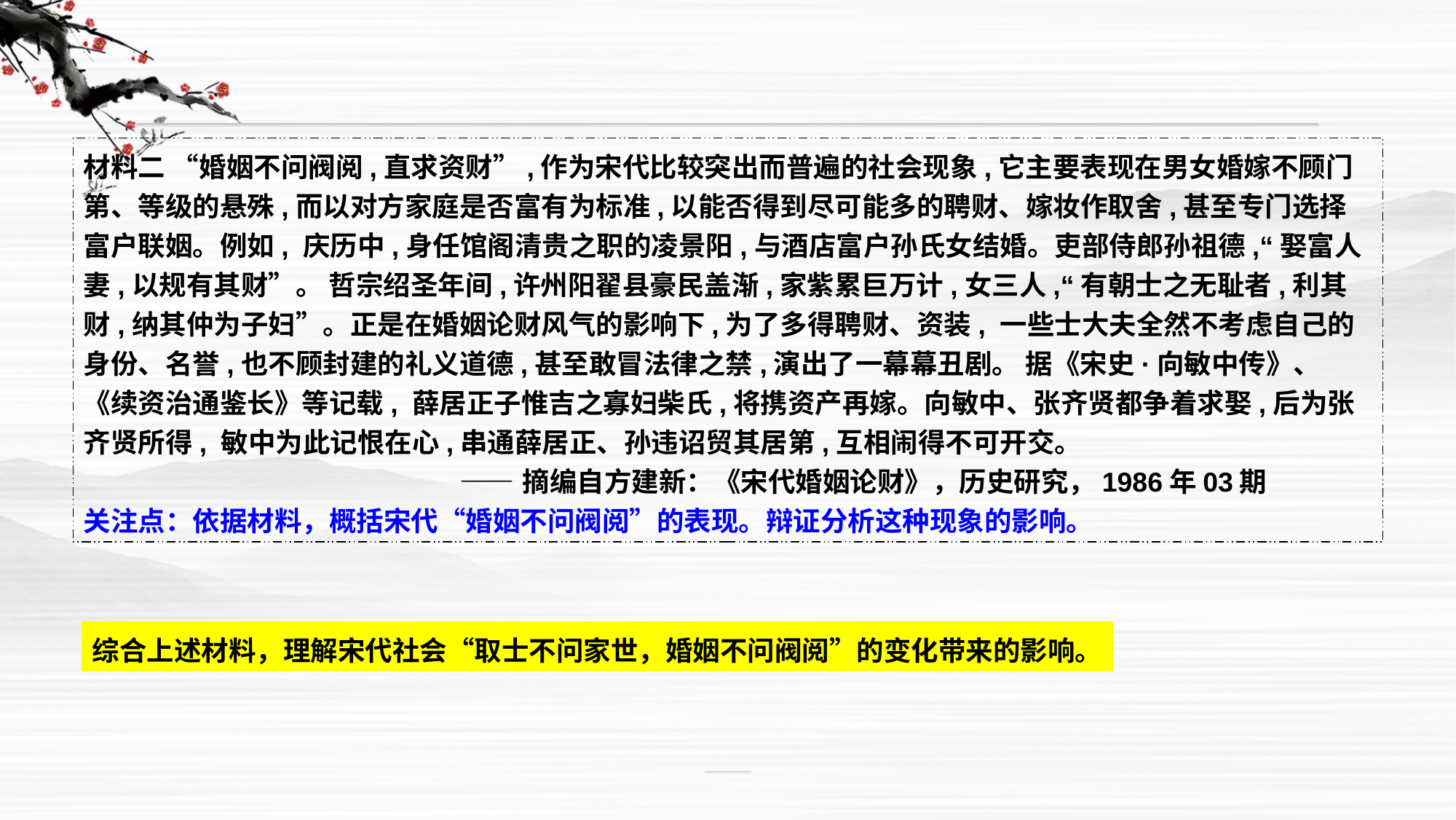

材料二 “婚姻不问阀阅,直求资财”,作为宋代比较突出而普遍的社会现象,它主要表现在男女婚嫁不顾门第、等级的悬殊,而以对方家庭是否富有为标准,以能否得到尽可能多的聘财、嫁妆作取舍,甚至专门选择富户联姻。例如, 庆历中,身任馆阁清贵之职的凌景阳,与酒店富户孙氏女结婚。吏部侍郎孙祖德,“娶富人妻,以规有其财”。 哲宗绍圣年间,许州阳翟县豪民盖渐,家紫累巨万计,女三人,“有朝士之无耻者,利其财,纳其仲为子妇”。正是在婚姻论财风气的影响下,为了多得聘财、资装, 一些士大夫全然不考虑自己的身份、名誉,也不顾封建的礼义道德,甚至敢冒法律之禁,演出了一幕幕丑剧。 据《宋史·向敏中传》、《续资治通鉴长》等记载, 薛居正子惟吉之寡妇柴氏,将携资产再嫁。向敏中、张齐贤都争着求娶,后为张齐贤所得, 敏中为此记恨在心,串通薛居正、孙违诏贸其居第,互相闹得不可开交。
                                                             ——摘编自方建新：《宋代婚姻论财》，历史研究，1986年03期
关注点：依据材料，概括宋代“婚姻不问阀阅”的表现。辩证分析这种现象的影响。
综合上述材料，理解宋代社会“取士不问家世，婚姻不问阀阅”的变化带来的影响。